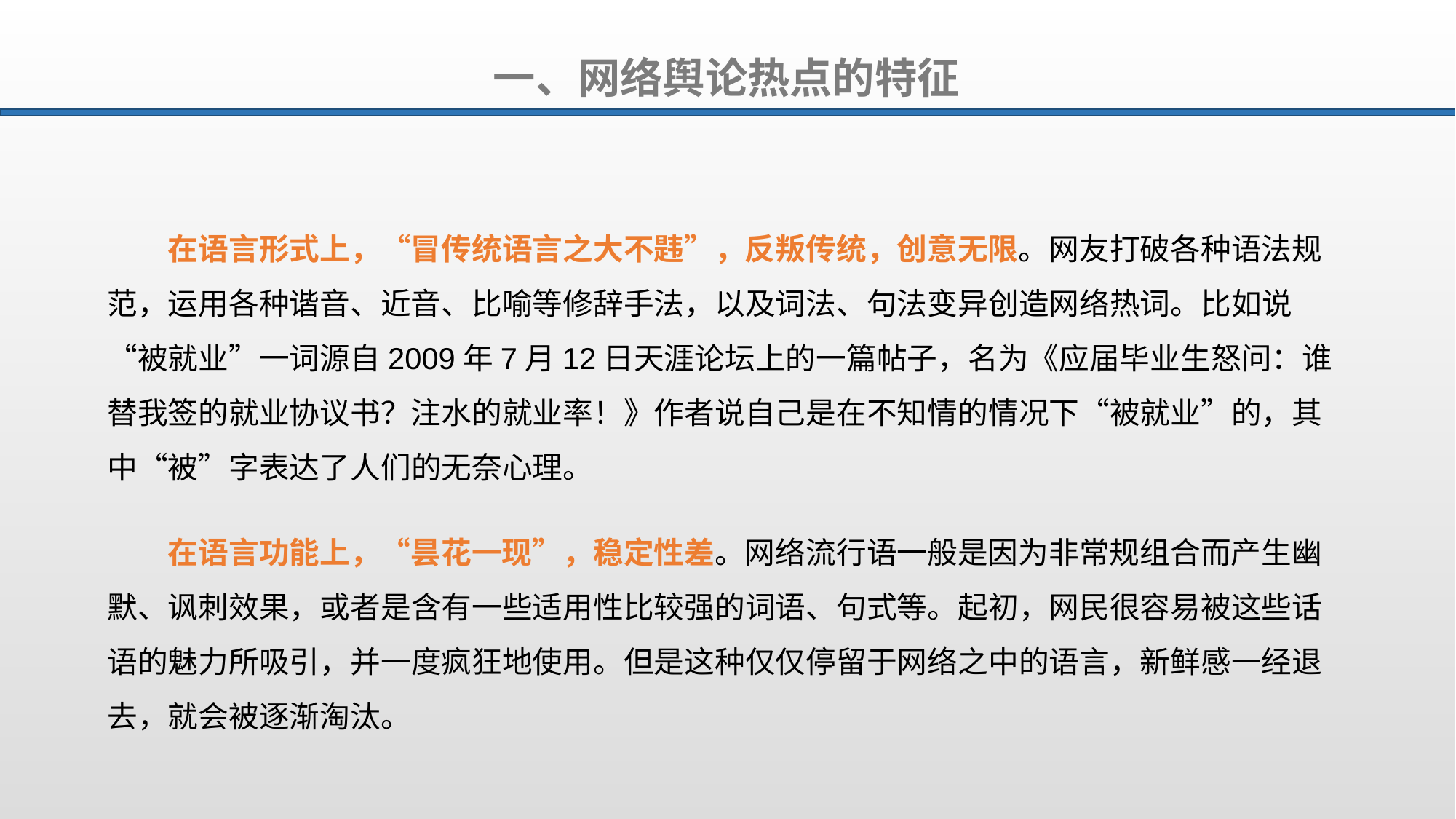

一、网络舆论热点的特征

在语言形式上，“冒传统语言之大不韪”，反叛传统，创意无限。网友打破各种语法规范，运用各种谐音、近音、比喻等修辞手法，以及词法、句法变异创造网络热词。比如说“被就业”一词源自2009年7月12日天涯论坛上的一篇帖子，名为《应届毕业生怒问：谁替我签的就业协议书？注水的就业率！》作者说自己是在不知情的情况下“被就业”的，其中“被”字表达了人们的无奈心理。
在语言功能上，“昙花一现”，稳定性差。网络流行语一般是因为非常规组合而产生幽默、讽刺效果，或者是含有一些适用性比较强的词语、句式等。起初，网民很容易被这些话语的魅力所吸引，并一度疯狂地使用。但是这种仅仅停留于网络之中的语言，新鲜感一经退去，就会被逐渐淘汰。